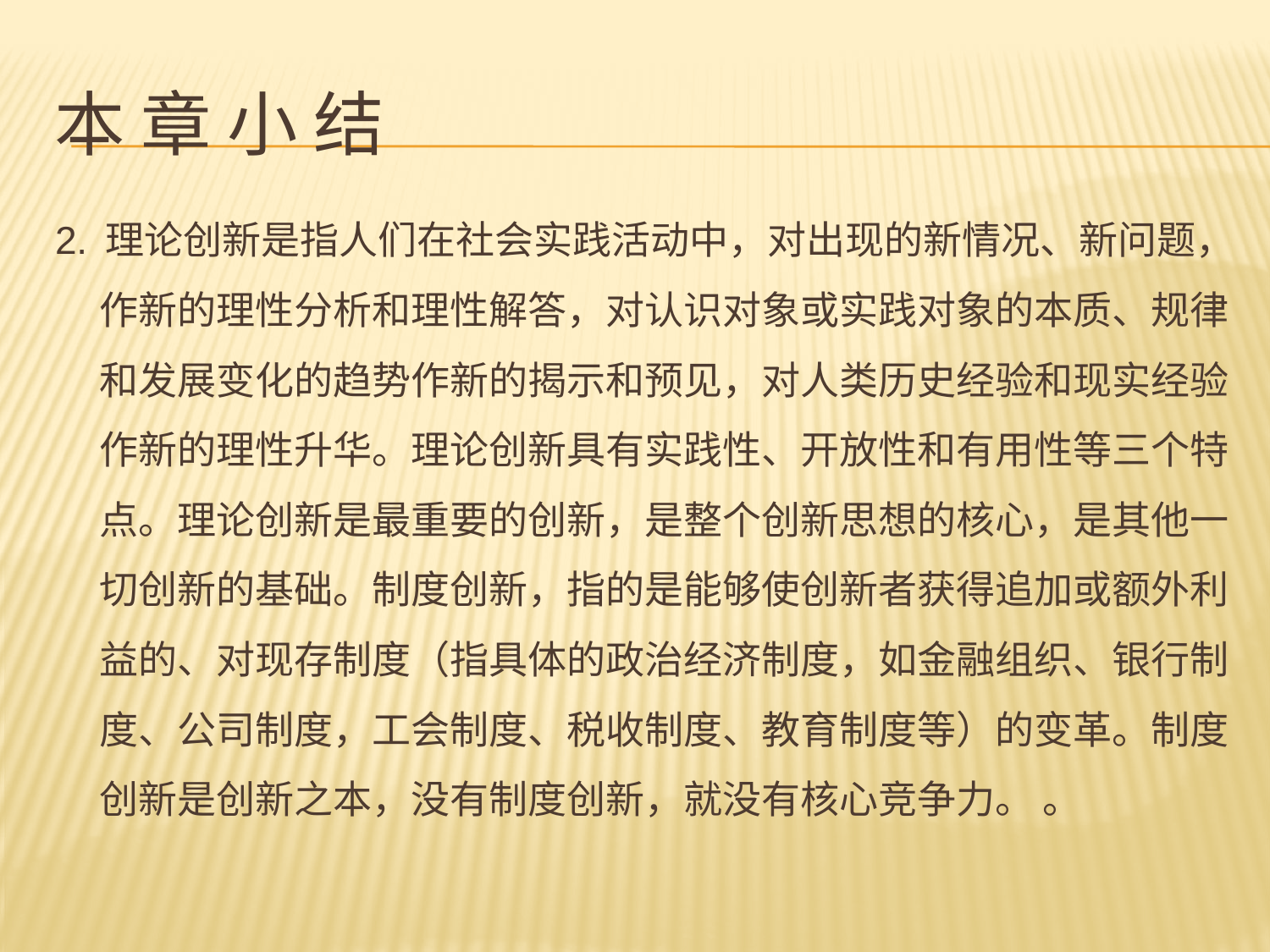

# 本 章 小 结
2. 理论创新是指人们在社会实践活动中，对出现的新情况、新问题，作新的理性分析和理性解答，对认识对象或实践对象的本质、规律和发展变化的趋势作新的揭示和预见，对人类历史经验和现实经验作新的理性升华。理论创新具有实践性、开放性和有用性等三个特点。理论创新是最重要的创新，是整个创新思想的核心，是其他一切创新的基础。制度创新，指的是能够使创新者获得追加或额外利益的、对现存制度（指具体的政治经济制度，如金融组织、银行制度、公司制度，工会制度、税收制度、教育制度等）的变革。制度创新是创新之本，没有制度创新，就没有核心竞争力。 。